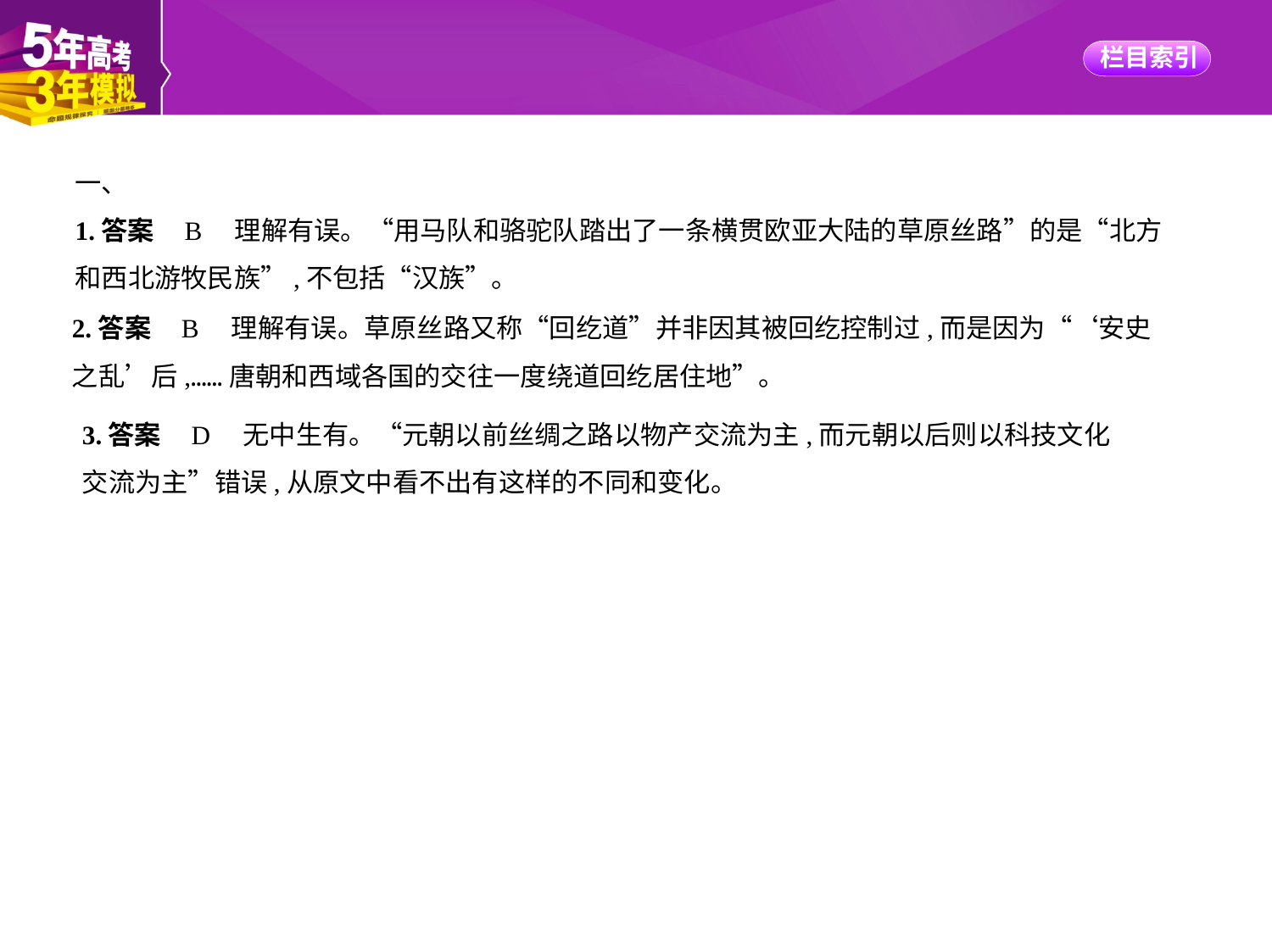

一、
1.答案    B　理解有误。“用马队和骆驼队踏出了一条横贯欧亚大陆的草原丝路”的是“北方
和西北游牧民族”,不包括“汉族”。
2.答案    B　理解有误。草原丝路又称“回纥道”并非因其被回纥控制过,而是因为“‘安史
之乱’后,……唐朝和西域各国的交往一度绕道回纥居住地”。
3.答案    D　无中生有。“元朝以前丝绸之路以物产交流为主,而元朝以后则以科技文化交流为主”错误,从原文中看不出有这样的不同和变化。